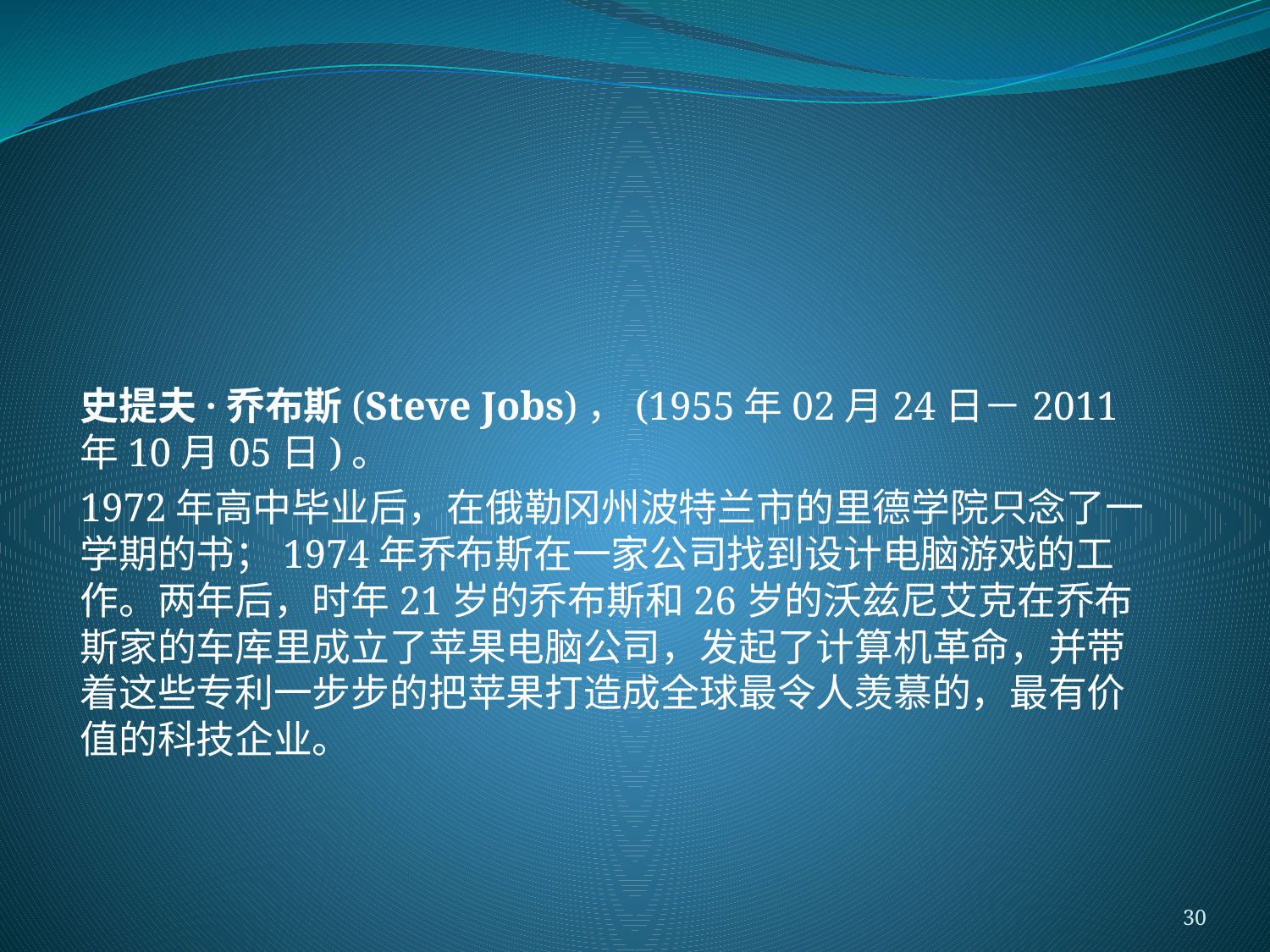

#
史提夫·乔布斯(Steve Jobs)，(1955年02月24日－2011年10月05日)。
1972年高中毕业后，在俄勒冈州波特兰市的里德学院只念了一学期的书；1974年乔布斯在一家公司找到设计电脑游戏的工作。两年后，时年21岁的乔布斯和26岁的沃兹尼艾克在乔布斯家的车库里成立了苹果电脑公司，发起了计算机革命，并带着这些专利一步步的把苹果打造成全球最令人羡慕的，最有价值的科技企业。

30